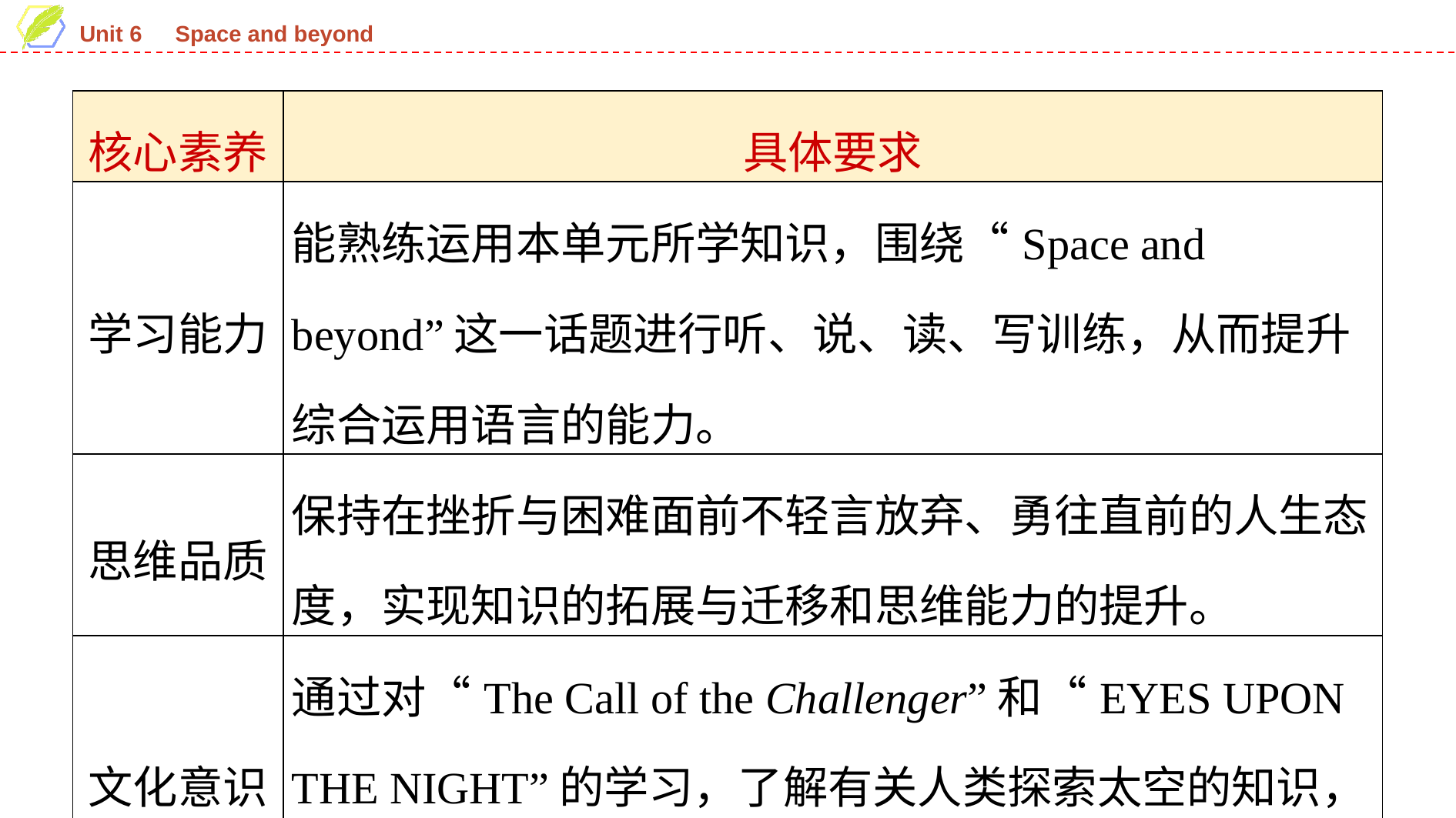

| 核心素养 | 具体要求 |
| --- | --- |
| 学习能力 | 能熟练运用本单元所学知识，围绕“Space and beyond”这一话题进行听、说、读、写训练，从而提升综合运用语言的能力。 |
| 思维品质 | 保持在挫折与困难面前不轻言放弃、勇往直前的人生态度，实现知识的拓展与迁移和思维能力的提升。 |
| 文化意识 | 通过对“The Call of the Challenger”和“EYES UPON THE NIGHT”的学习，了解有关人类探索太空的知识，培养探索地球与宇宙奥秘的意识。 |